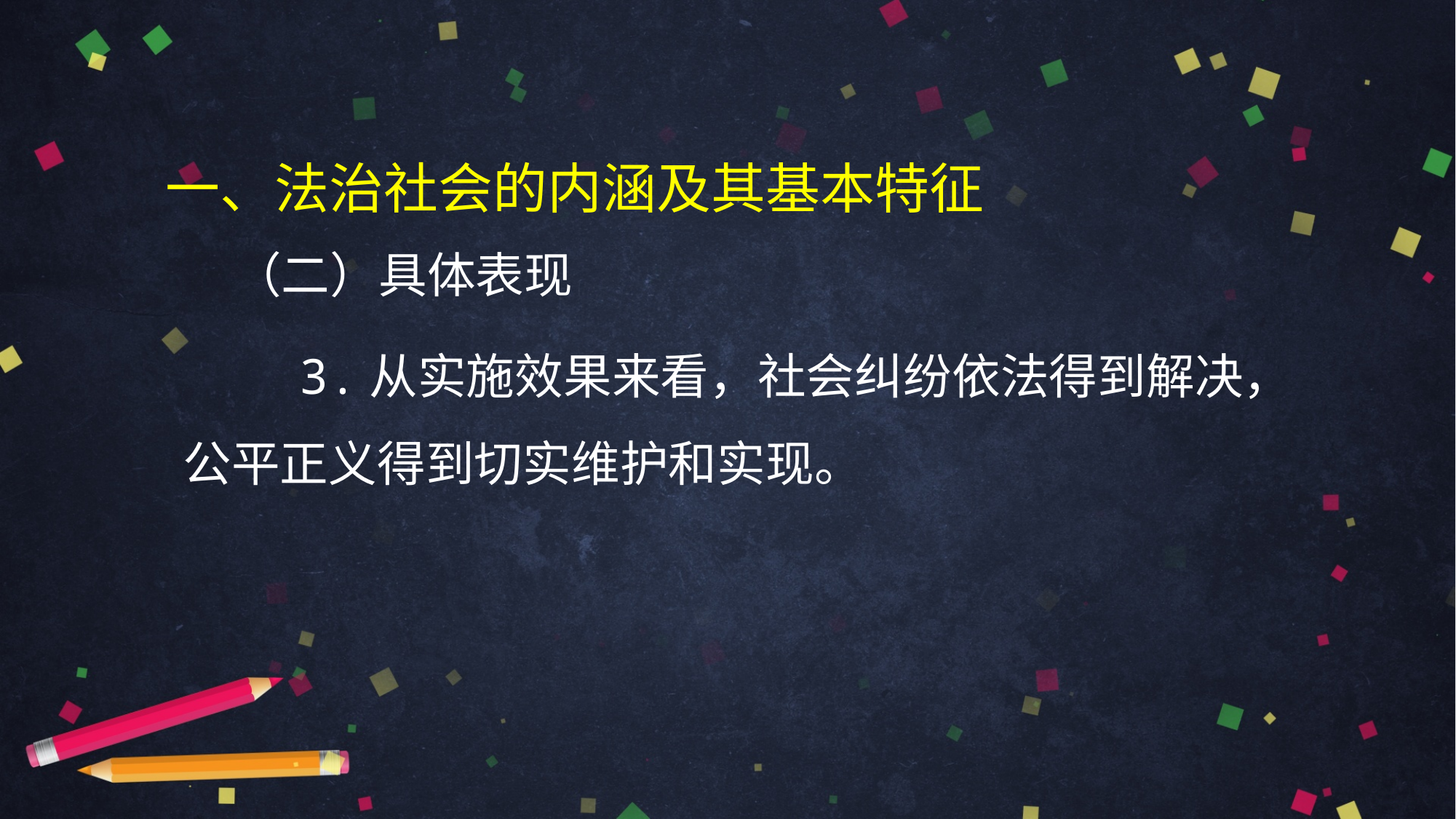

一、法治社会的内涵及其基本特征
（二）具体表现
    3.从实施效果来看，社会纠纷依法得到解决，公平正义得到切实维护和实现。